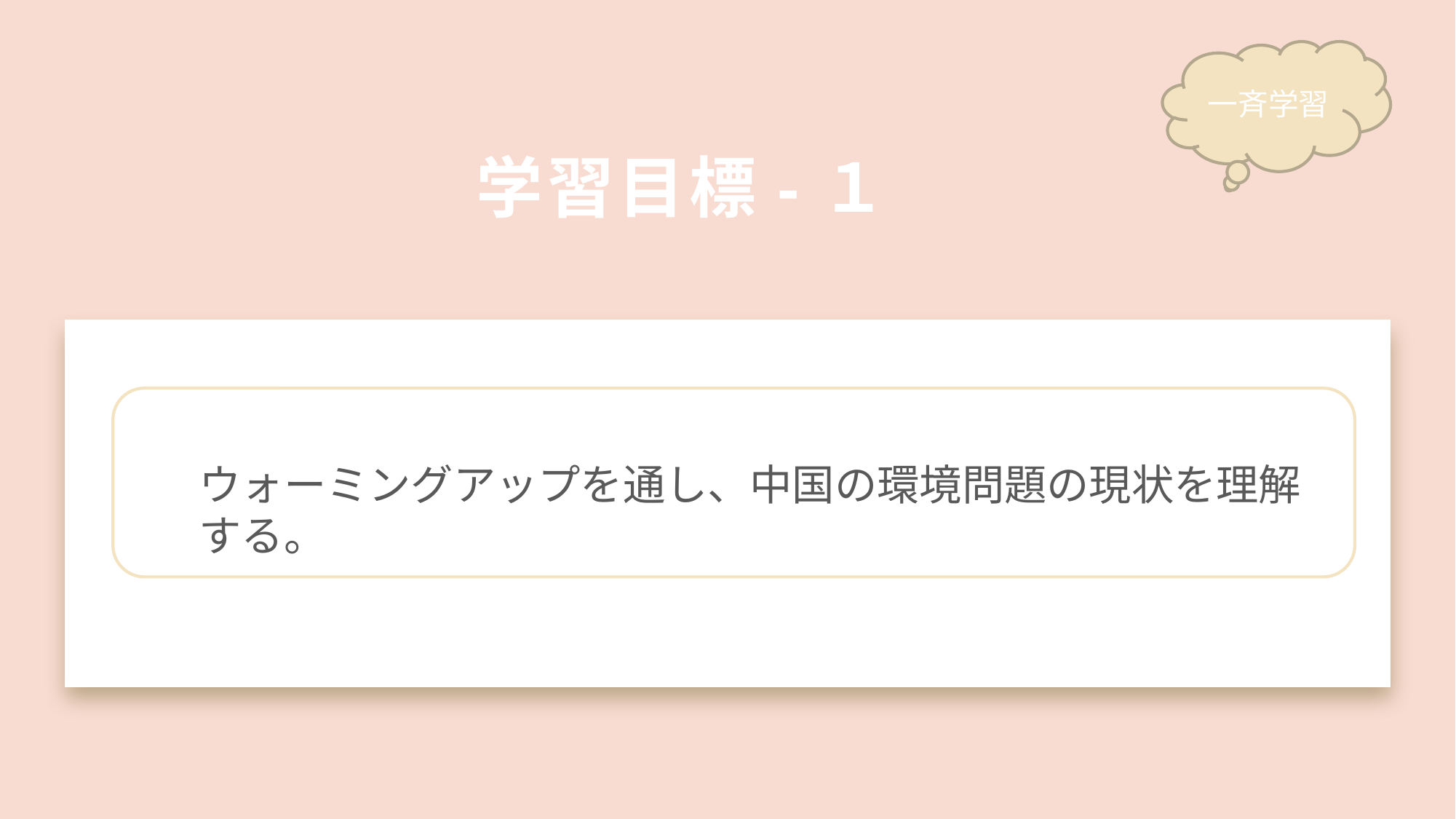

一斉学習
# 学習目標-１

ウォーミングアップを通し、中国の環境問題の現状を理解する。